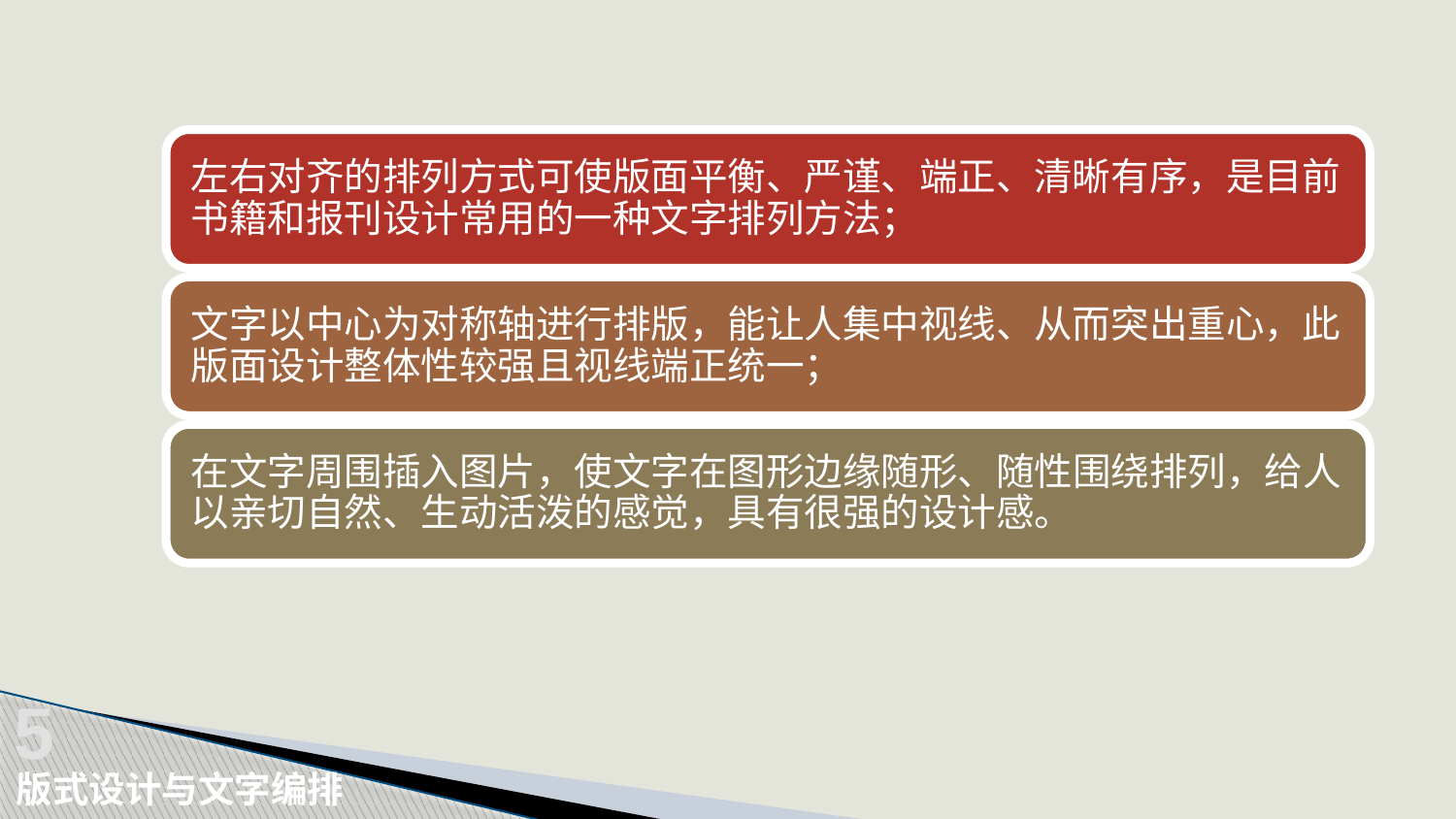

左右对齐的排列方式可使版面平衡、严谨、端正、清晰有序，是目前书籍和报刊设计常用的一种文字排列方法；
文字以中心为对称轴进行排版，能让人集中视线、从而突出重心，此版面设计整体性较强且视线端正统一；
在文字周围插入图片，使文字在图形边缘随形、随性围绕排列，给人以亲切自然、生动活泼的感觉，具有很强的设计感。
5
 版式设计与文字编排